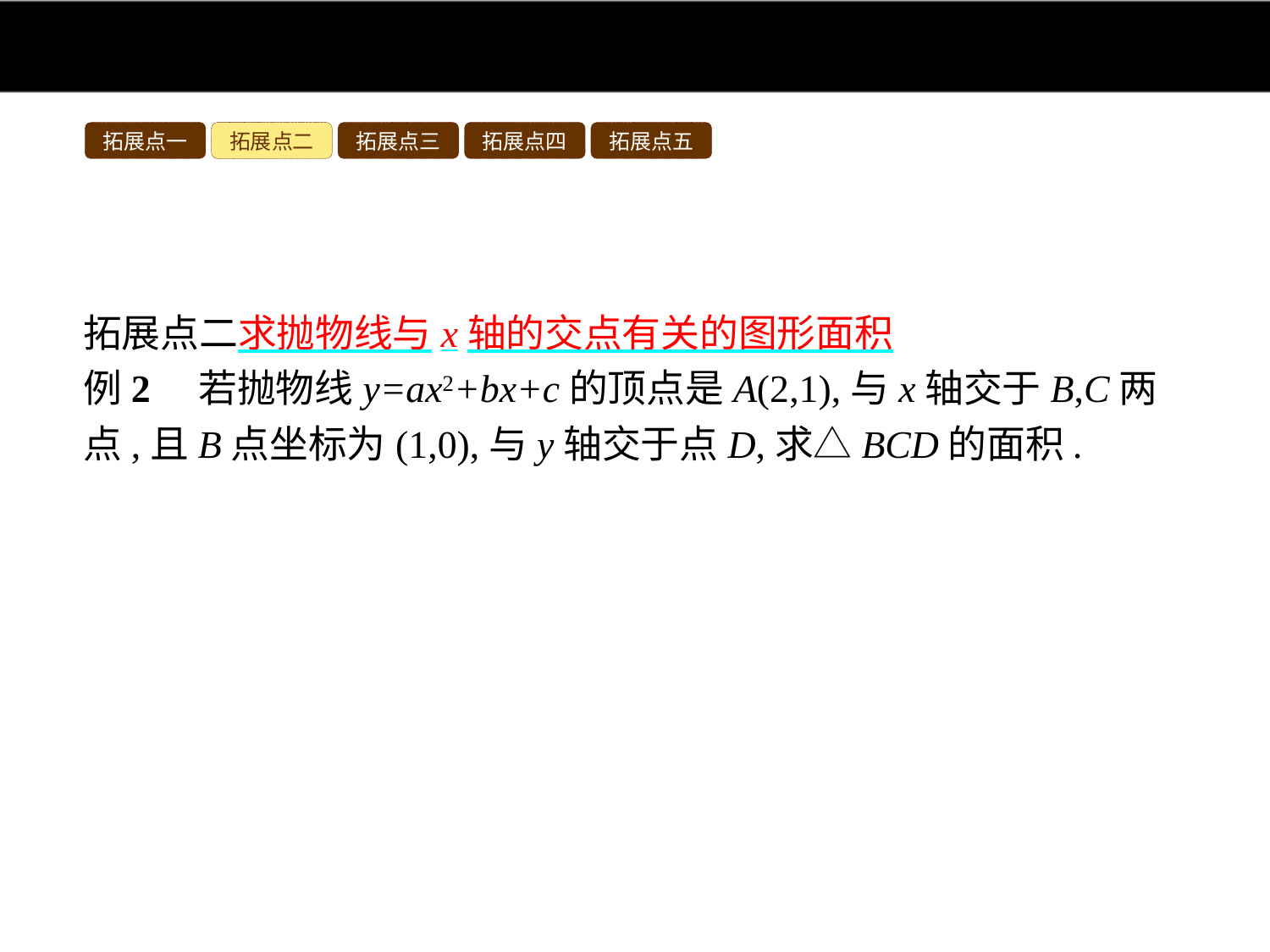

拓展点一
拓展点二
拓展点三
拓展点四
拓展点五
拓展点二求抛物线与x轴的交点有关的图形面积
例2　若抛物线y=ax2+bx+c的顶点是A(2,1),与x轴交于B,C两点,且B点坐标为(1,0),与y轴交于点D,求△BCD的面积.
分析:设抛物线的解析式为y=a(x-h)2+k,由A和B的坐标可求出抛物线的解析式,所以D的坐标可求出,根据顶点的坐标可知抛物线的对称轴,再由B的坐标可求出C点的坐标,BC的长度可求,利用三角形的面积公式计算即可.